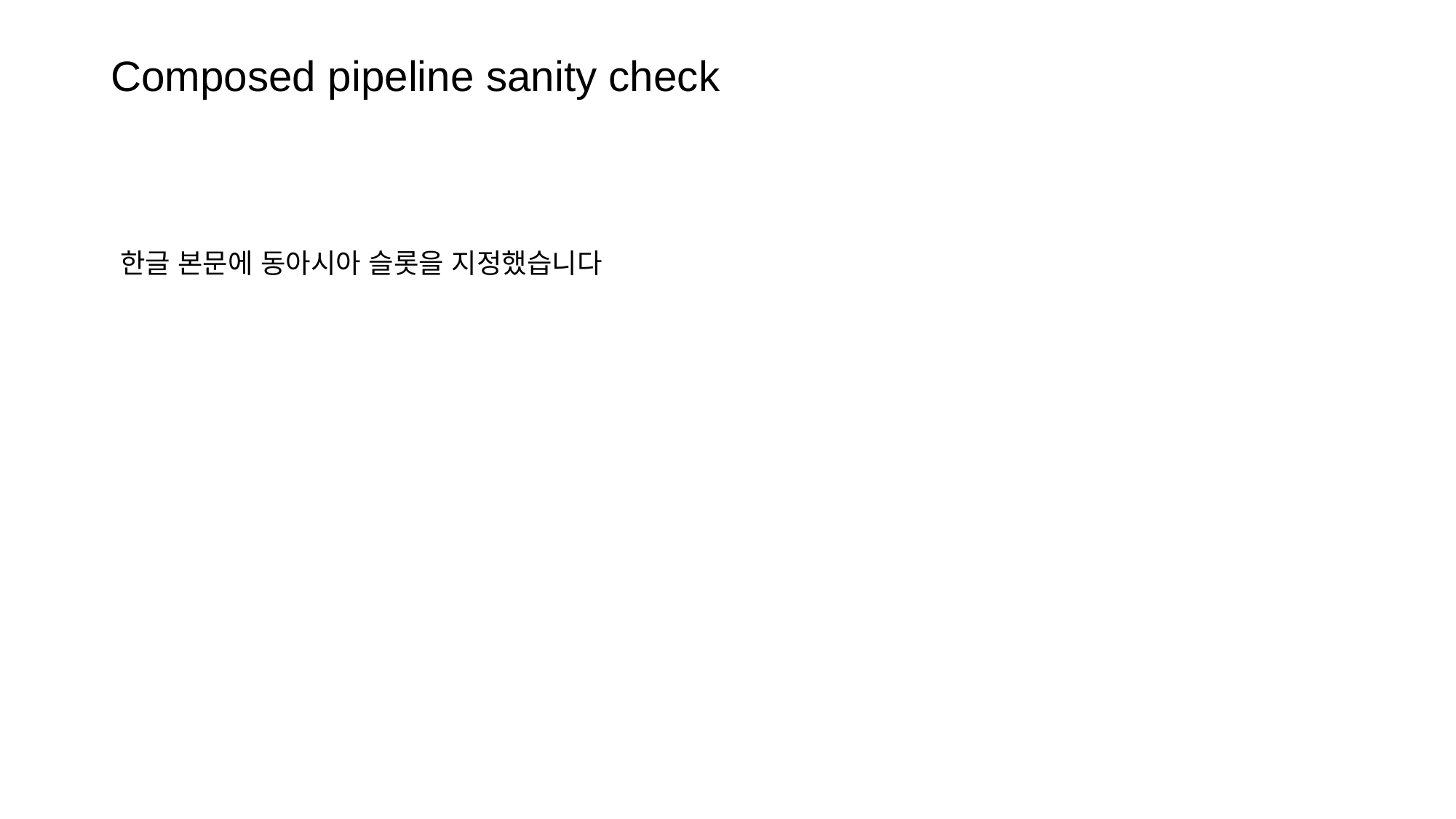

# Composed pipeline sanity check
한글 본문에 동아시아 슬롯을 지정했습니다